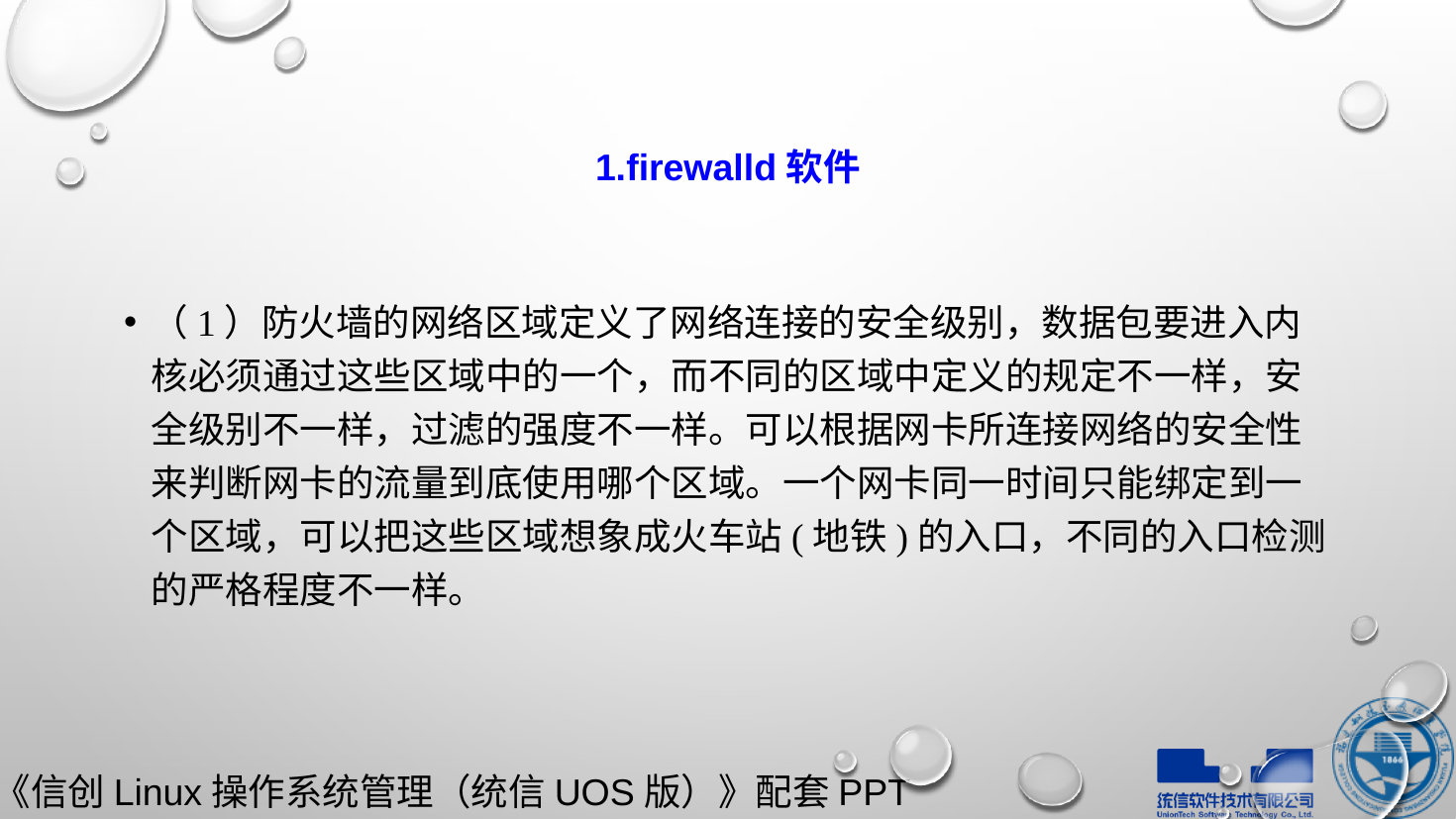

# 1.firewalld软件
（1）防火墙的网络区域定义了网络连接的安全级别，数据包要进入内核必须通过这些区域中的一个，而不同的区域中定义的规定不一样，安全级别不一样，过滤的强度不一样。可以根据网卡所连接网络的安全性来判断网卡的流量到底使用哪个区域。一个网卡同一时间只能绑定到一个区域，可以把这些区域想象成火车站(地铁)的入口，不同的入口检测的严格程度不一样。